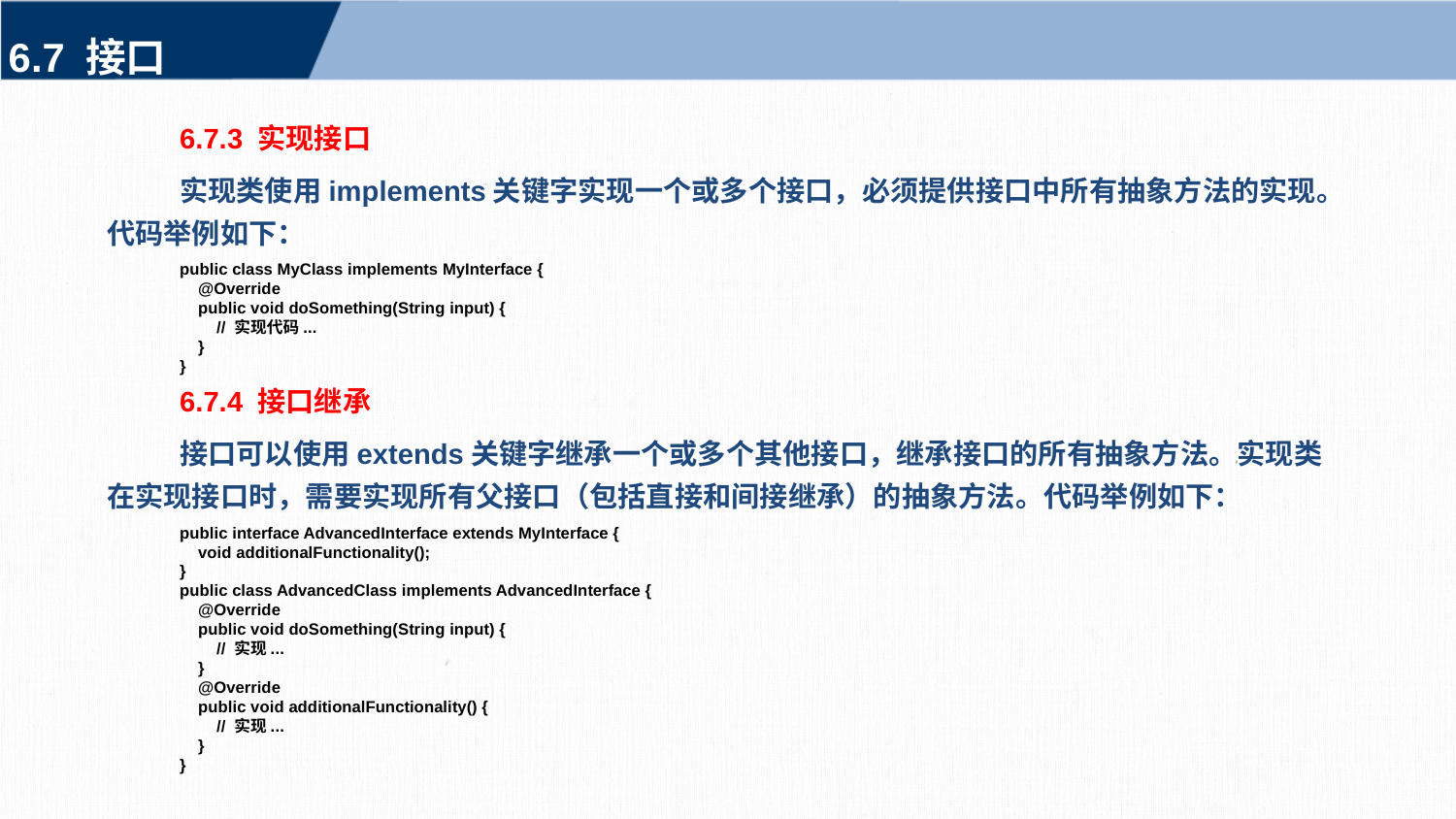

6.7 接口

6.7.3 实现接口
实现类使用implements关键字实现一个或多个接口，必须提供接口中所有抽象方法的实现。代码举例如下：
public class MyClass implements MyInterface {
    @Override
    public void doSomething(String input) {
        // 实现代码...
    }
}
6.7.4 接口继承
接口可以使用extends关键字继承一个或多个其他接口，继承接口的所有抽象方法。实现类在实现接口时，需要实现所有父接口（包括直接和间接继承）的抽象方法。代码举例如下：
public interface AdvancedInterface extends MyInterface {
    void additionalFunctionality();
}
public class AdvancedClass implements AdvancedInterface {
    @Override
    public void doSomething(String input) {
        // 实现...
    }
    @Override
    public void additionalFunctionality() {
        // 实现...
    }
}